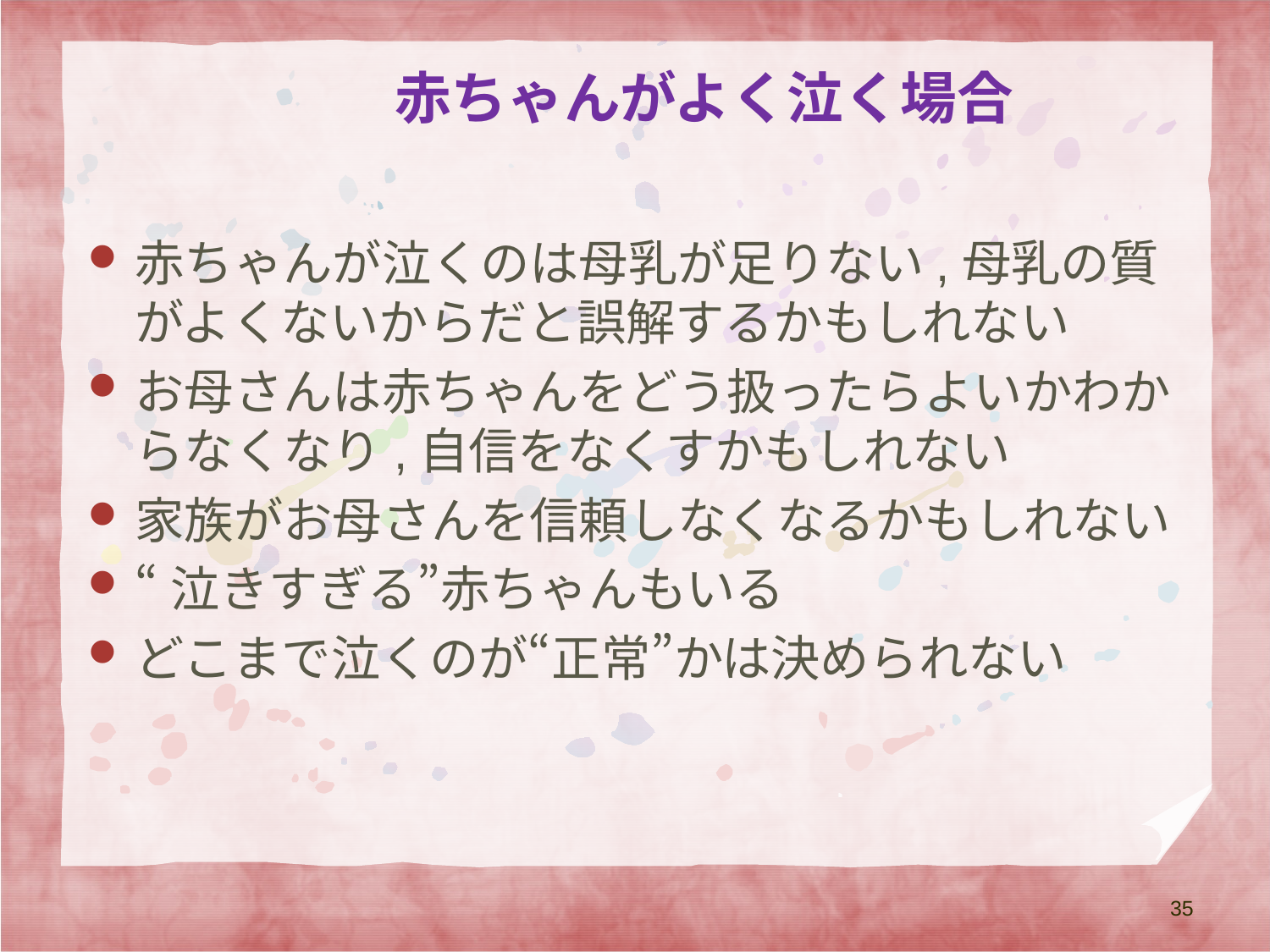

# 赤ちゃんがよく泣く場合
赤ちゃんが泣くのは母乳が足りない,母乳の質がよくないからだと誤解するかもしれない
お母さんは赤ちゃんをどう扱ったらよいかわからなくなり,自信をなくすかもしれない
家族がお母さんを信頼しなくなるかもしれない
“泣きすぎる”赤ちゃんもいる
どこまで泣くのが“正常”かは決められない

35